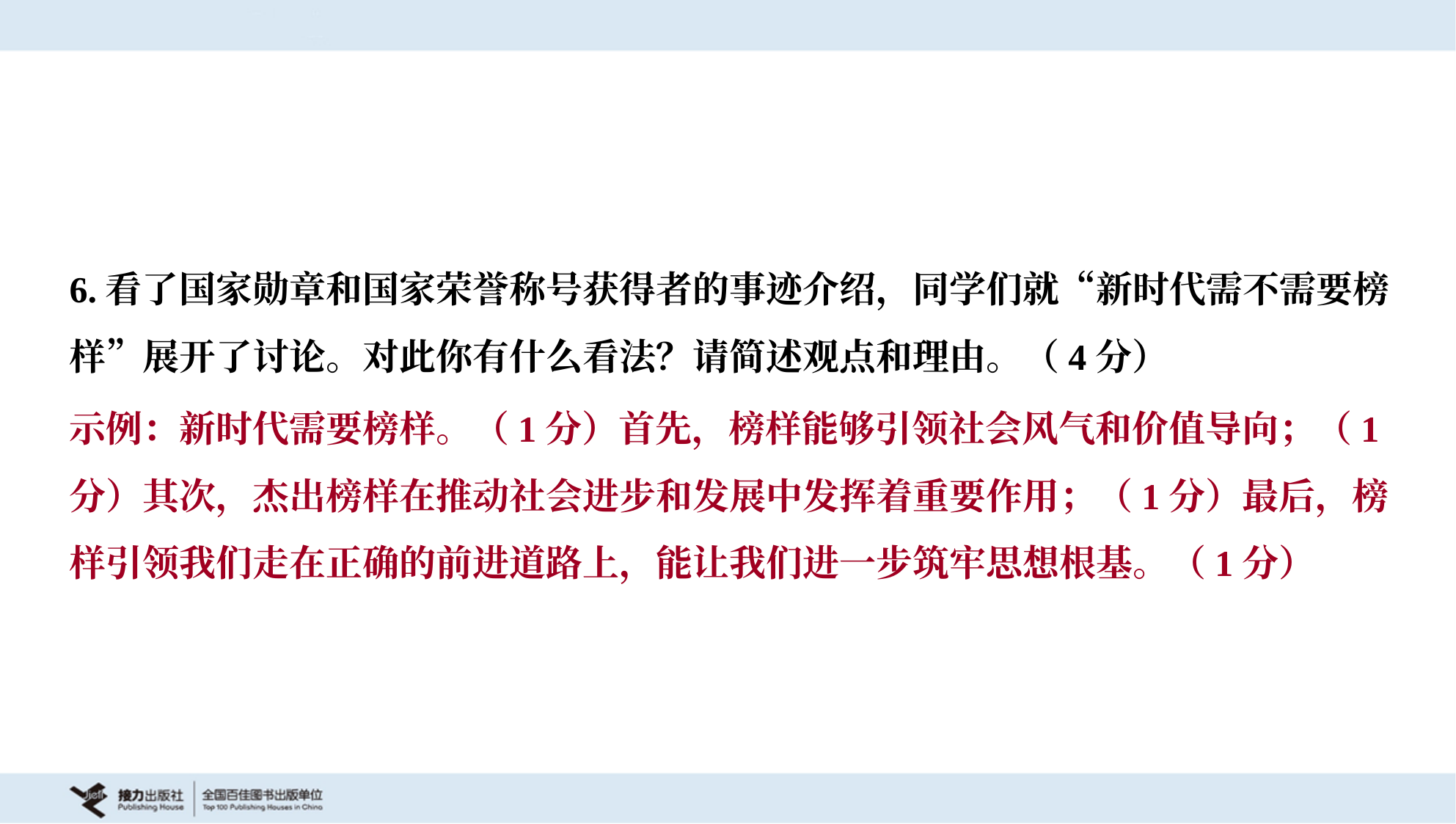

6.看了国家勋章和国家荣誉称号获得者的事迹介绍，同学们就“新时代需不需要榜
样”展开了讨论。对此你有什么看法？请简述观点和理由。（4分）
示例：新时代需要榜样。（1分）首先，榜样能够引领社会风气和价值导向；（1
分）其次，杰出榜样在推动社会进步和发展中发挥着重要作用；（1分）最后，榜
样引领我们走在正确的前进道路上，能让我们进一步筑牢思想根基。（1分）